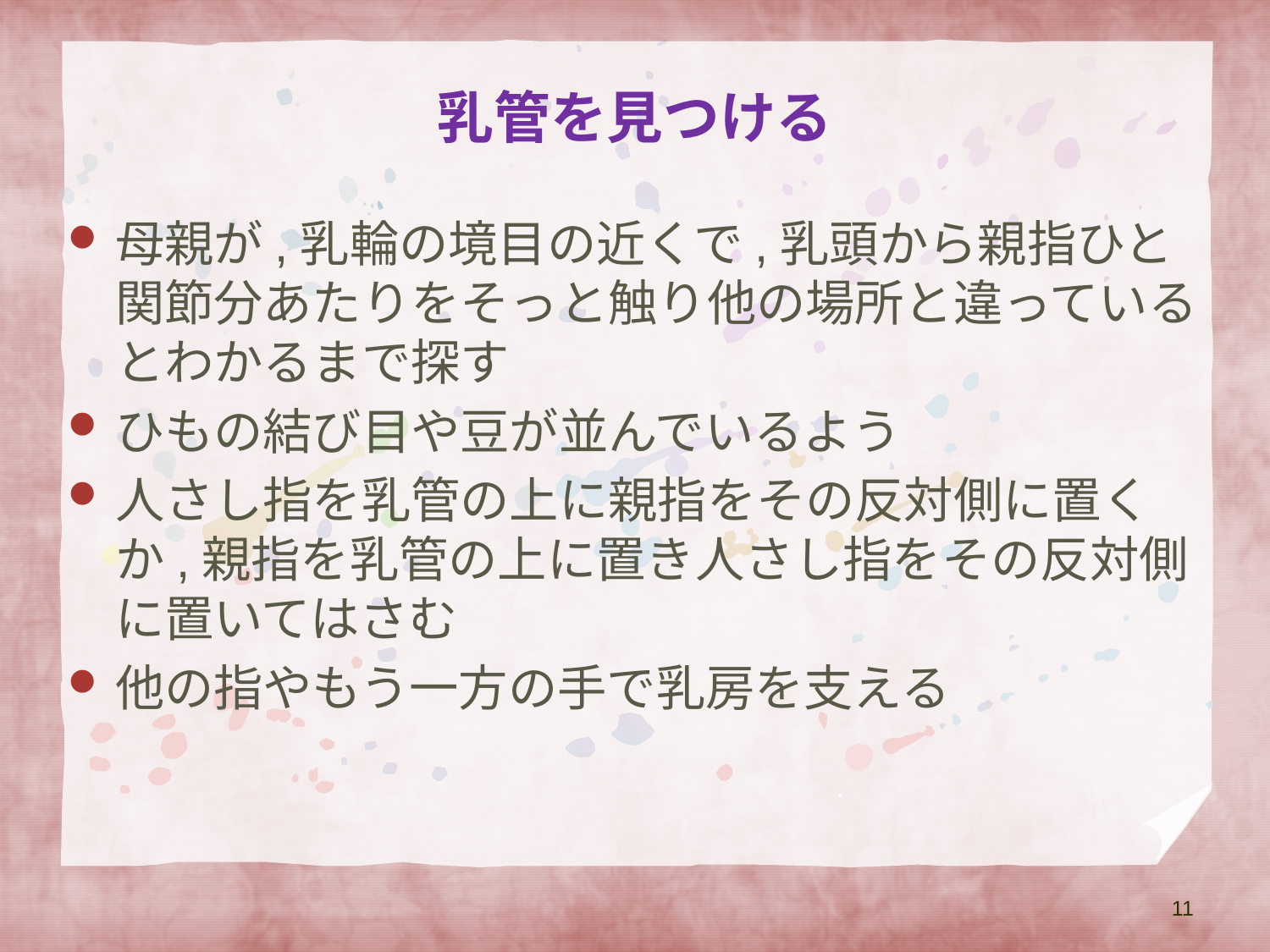

# 乳管を見つける
母親が,乳輪の境目の近くで,乳頭から親指ひと関節分あたりをそっと触り他の場所と違っているとわかるまで探す
ひもの結び目や豆が並んでいるよう
人さし指を乳管の上に親指をその反対側に置くか,親指を乳管の上に置き人さし指をその反対側に置いてはさむ
他の指やもう一方の手で乳房を支える

11